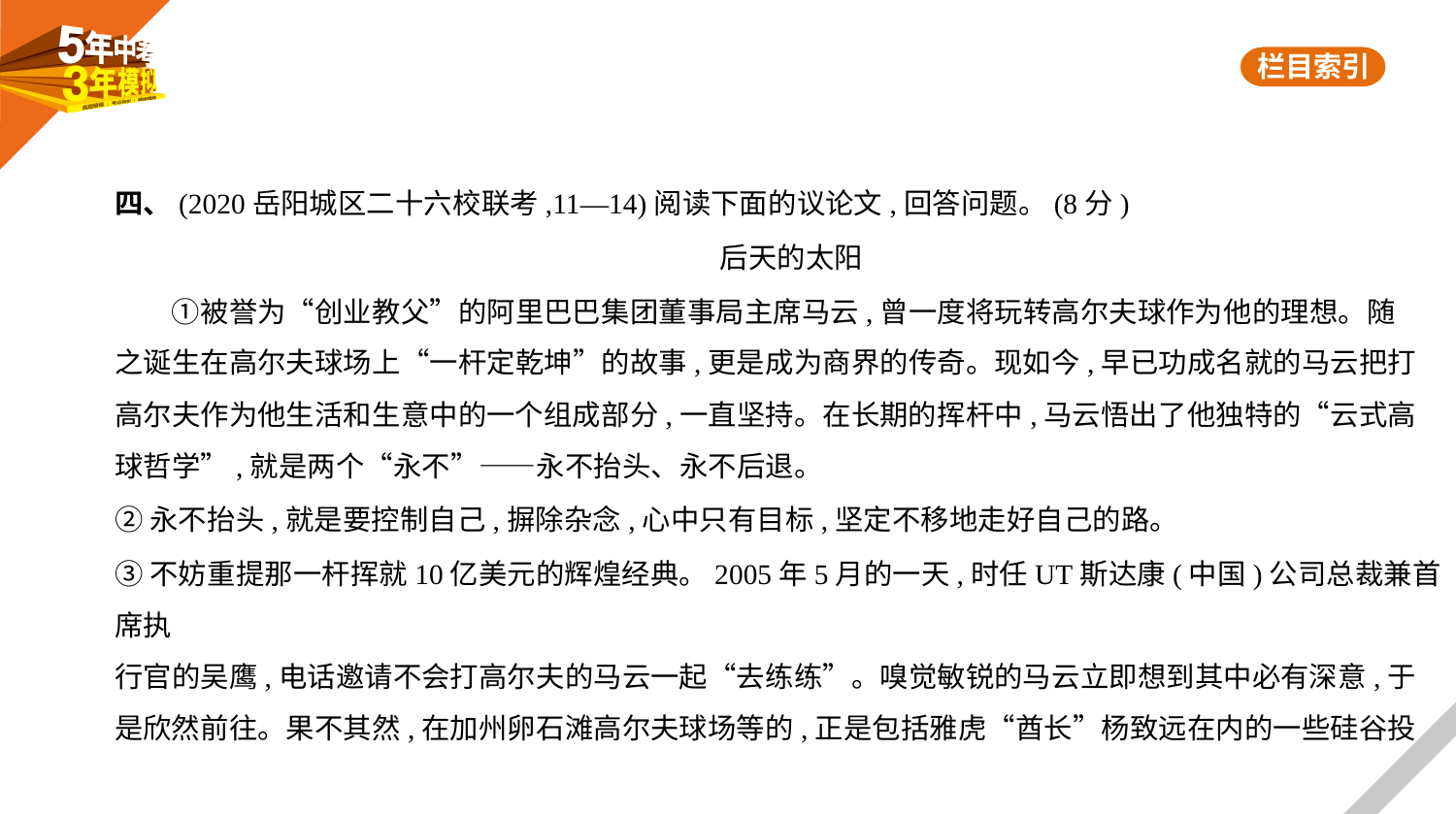

四、(2020岳阳城区二十六校联考,11—14)阅读下面的议论文,回答问题。(8分)
后天的太阳
　　①被誉为“创业教父”的阿里巴巴集团董事局主席马云,曾一度将玩转高尔夫球作为他的理想。随
之诞生在高尔夫球场上“一杆定乾坤”的故事,更是成为商界的传奇。现如今,早已功成名就的马云把打
高尔夫作为他生活和生意中的一个组成部分,一直坚持。在长期的挥杆中,马云悟出了他独特的“云式高
球哲学”,就是两个“永不”——永不抬头、永不后退。
②永不抬头,就是要控制自己,摒除杂念,心中只有目标,坚定不移地走好自己的路。
③不妨重提那一杆挥就10亿美元的辉煌经典。2005年5月的一天,时任UT斯达康(中国)公司总裁兼首席执
行官的吴鹰,电话邀请不会打高尔夫的马云一起“去练练”。嗅觉敏锐的马云立即想到其中必有深意,于
是欣然前往。果不其然,在加州卵石滩高尔夫球场等的,正是包括雅虎“酋长”杨致远在内的一些硅谷投